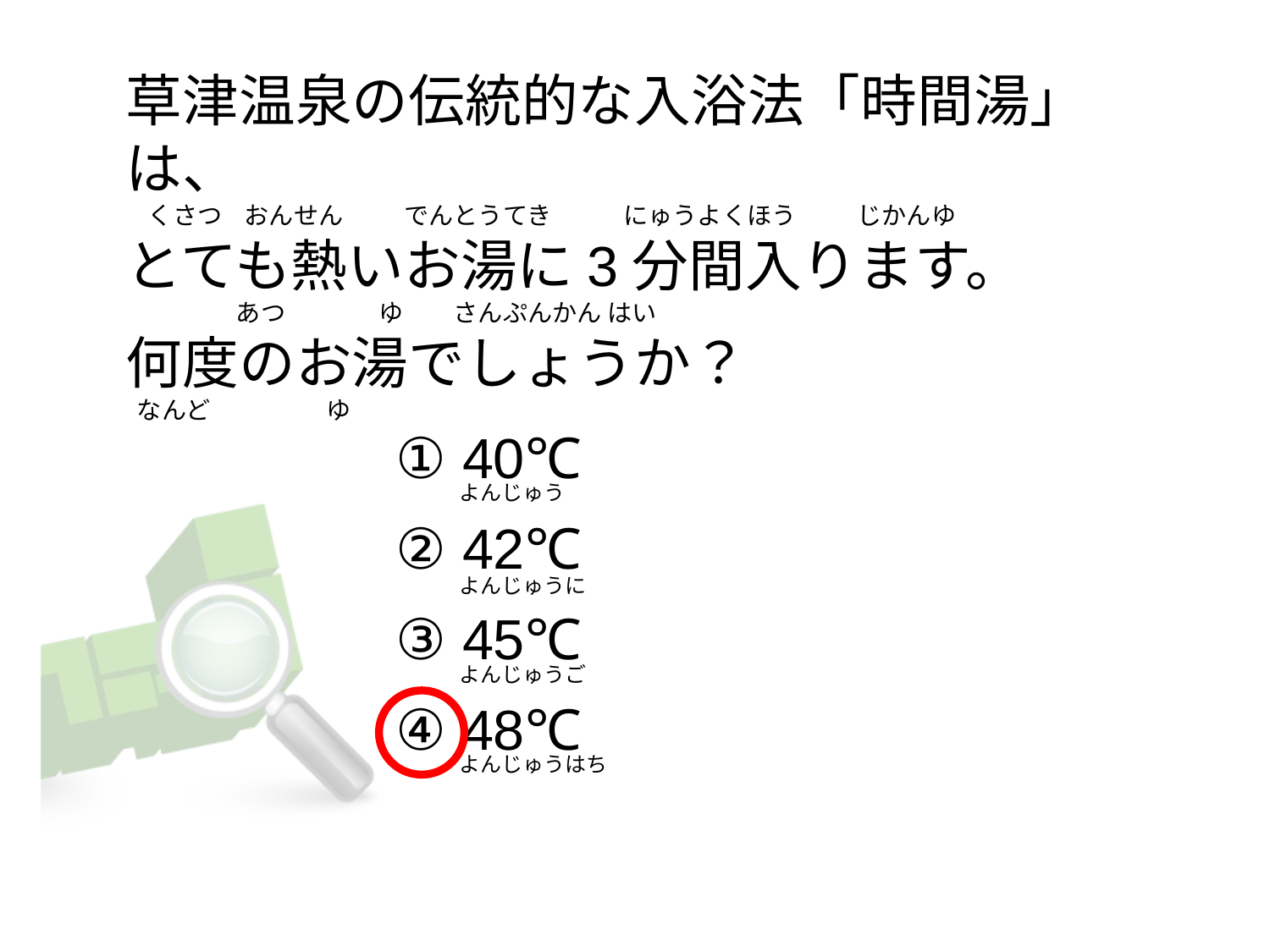

# 草津温泉の伝統的な入浴法「時間湯」は、     くさつ    おんせん           でんとうてき             にゅうよくほう           じかんゆ とても熱いお湯に3分間入ります。                     あつ                 ゆ         さんぷんかん はい 何度のお湯でしょうか？   なんど                     ゆ
① 40℃
② 42℃
③ 45℃
④ 48℃
よんじゅう
よんじゅうに
よんじゅうご

よんじゅうはち